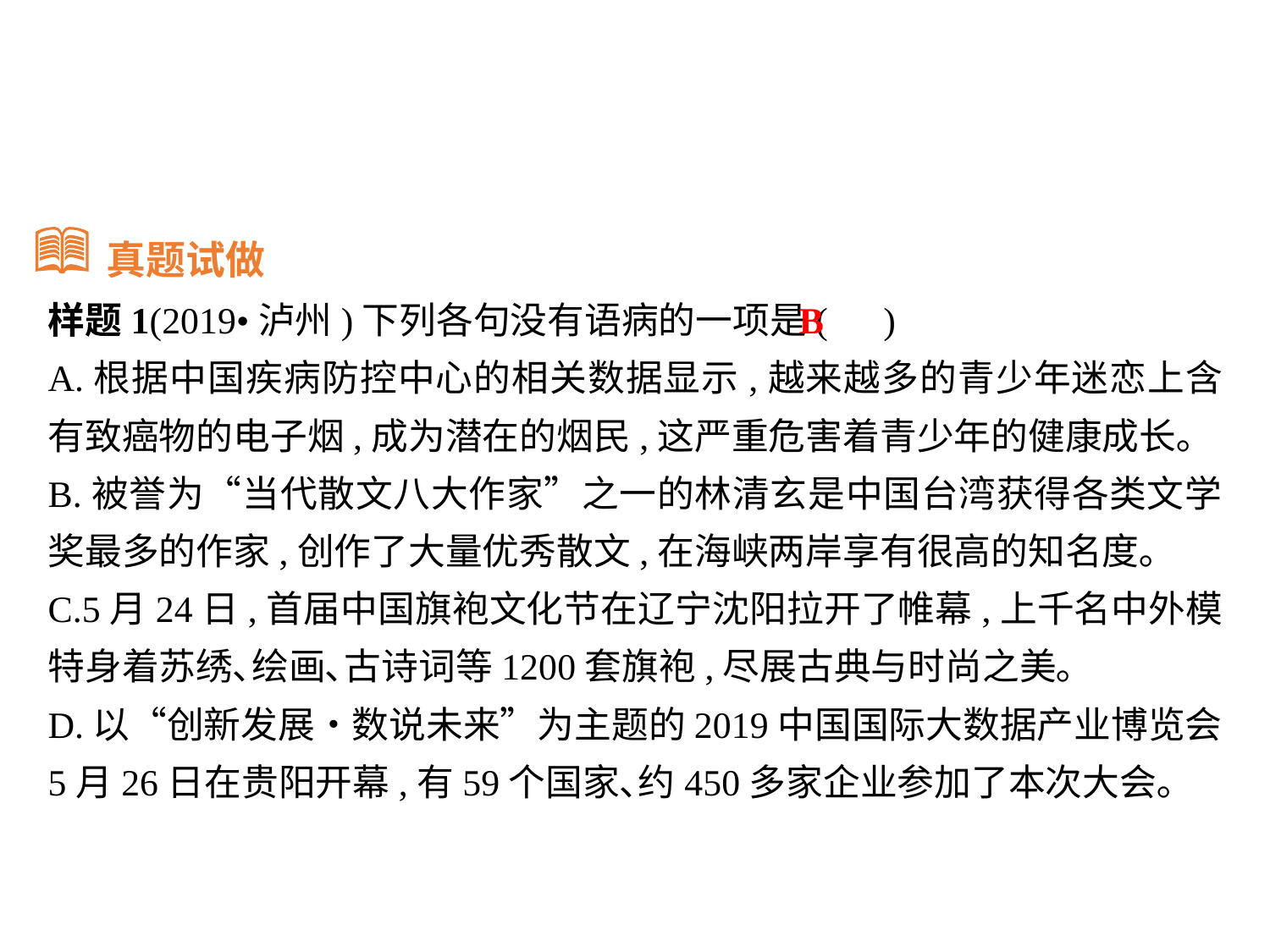

真题试做

样题1(2019•泸州)下列各句没有语病的一项是(      )
A.根据中国疾病防控中心的相关数据显示,越来越多的青少年迷恋上含有致癌物的电子烟,成为潜在的烟民,这严重危害着青少年的健康成长｡
B.被誉为“当代散文八大作家”之一的林清玄是中国台湾获得各类文学奖最多的作家,创作了大量优秀散文,在海峡两岸享有很高的知名度｡
C.5月24日,首届中国旗袍文化节在辽宁沈阳拉开了帷幕,上千名中外模特身着苏绣､绘画､古诗词等1200套旗袍,尽展古典与时尚之美｡
D.以“创新发展•数说未来”为主题的2019中国国际大数据产业博览会5月26日在贵阳开幕,有59个国家､约450多家企业参加了本次大会｡
B